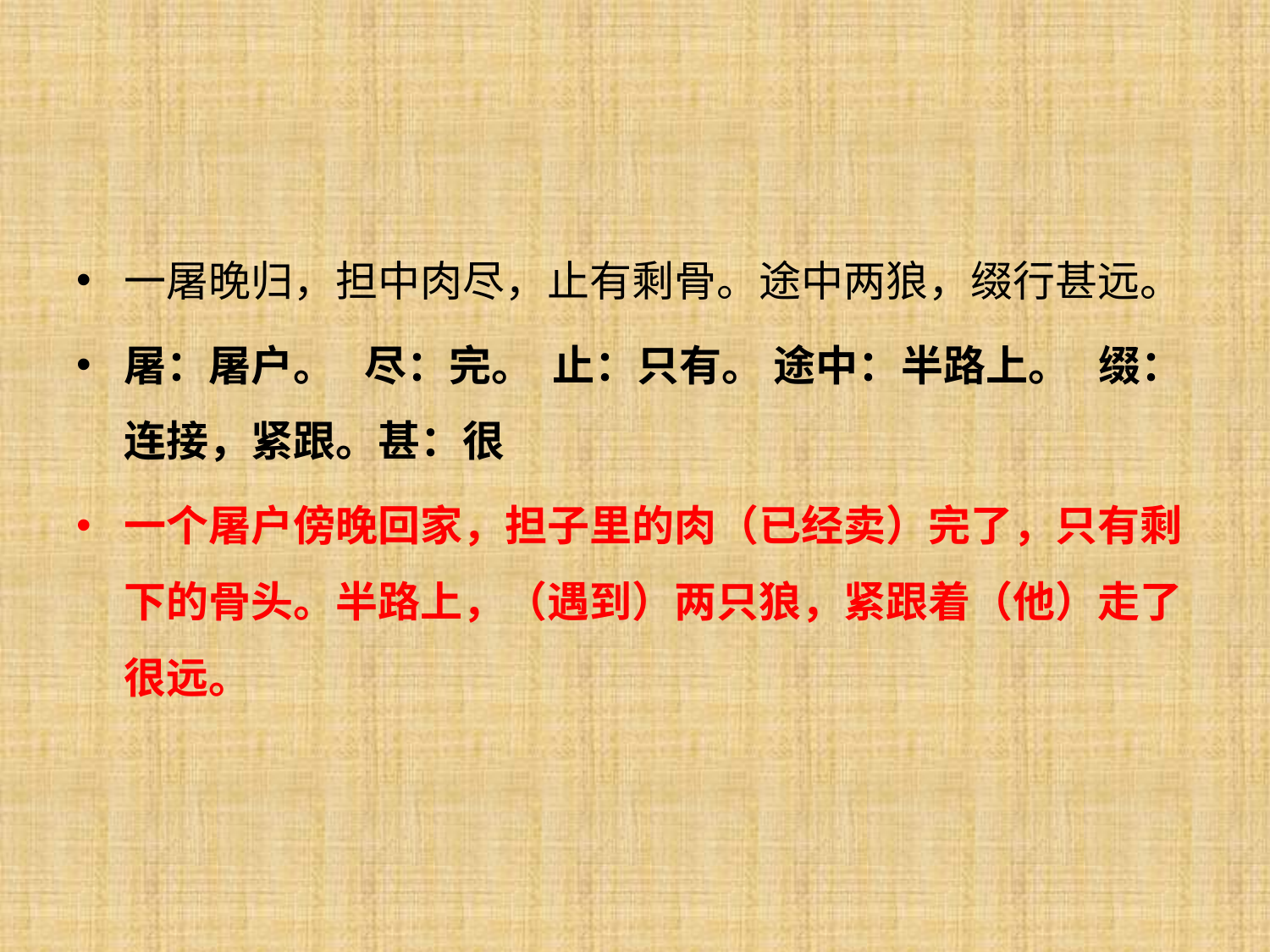

#
一屠晚归，担中肉尽，止有剩骨。途中两狼，缀行甚远。
屠：屠户。   尽：完。  止：只有。 途中：半路上。   缀：连接，紧跟。甚：很
一个屠户傍晚回家，担子里的肉（已经卖）完了，只有剩下的骨头。半路上，（遇到）两只狼，紧跟着（他）走了很远。